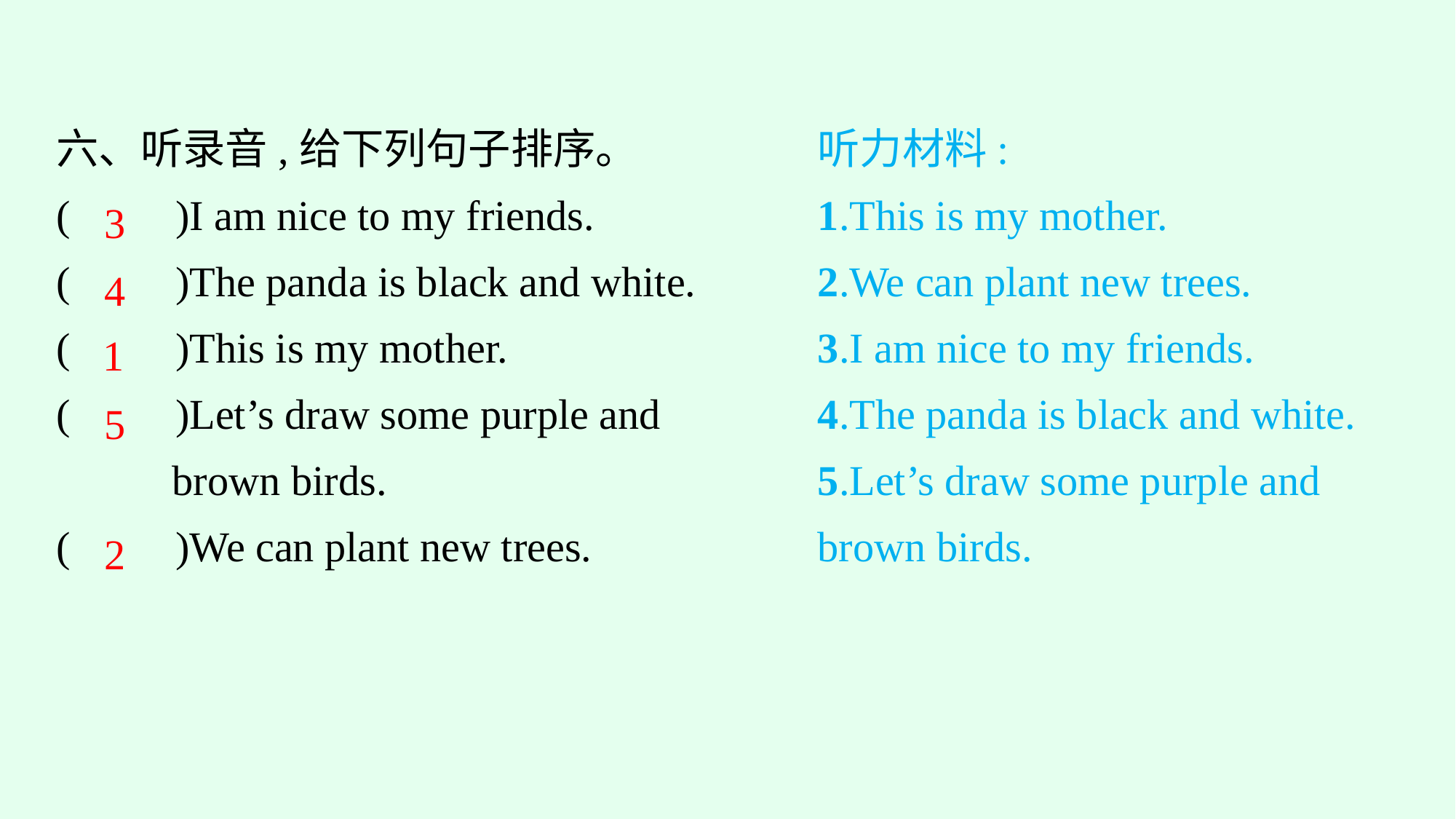

六、听录音,给下列句子排序。
(　　)I am nice to my friends.
(　　)The panda is black and white.
(　　)This is my mother.
(　　)Let’s draw some purple and
           brown birds.
(　　)We can plant new trees.
听力材料:
1.This is my mother.
2.We can plant new trees.
3.I am nice to my friends.
4.The panda is black and white.
5.Let’s draw some purple and brown birds.
3
4
1
5
2